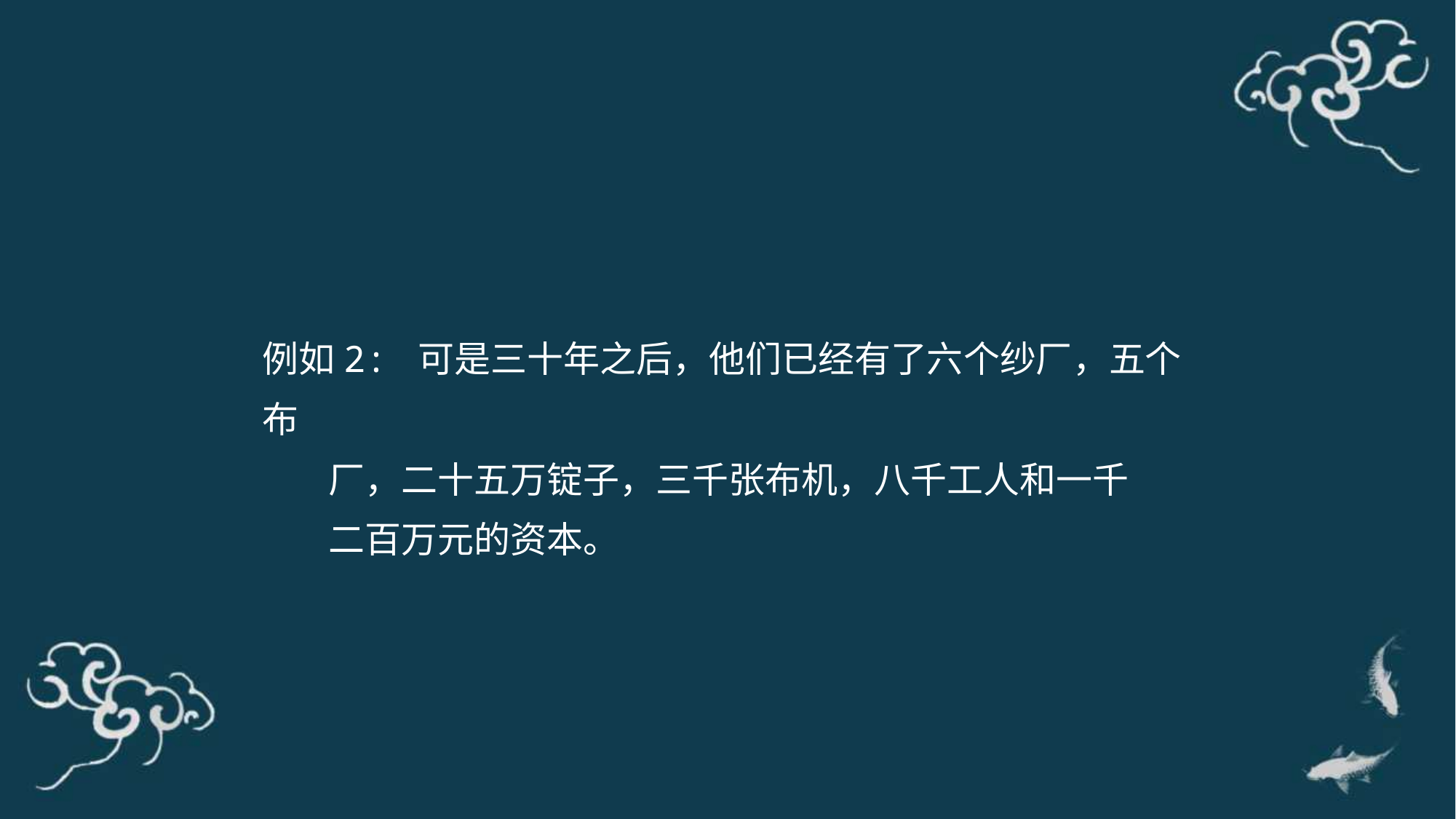

例如2: 可是三十年之后，他们已经有了六个纱厂，五个布
       厂，二十五万锭子，三千张布机，八千工人和一千
       二百万元的资本。